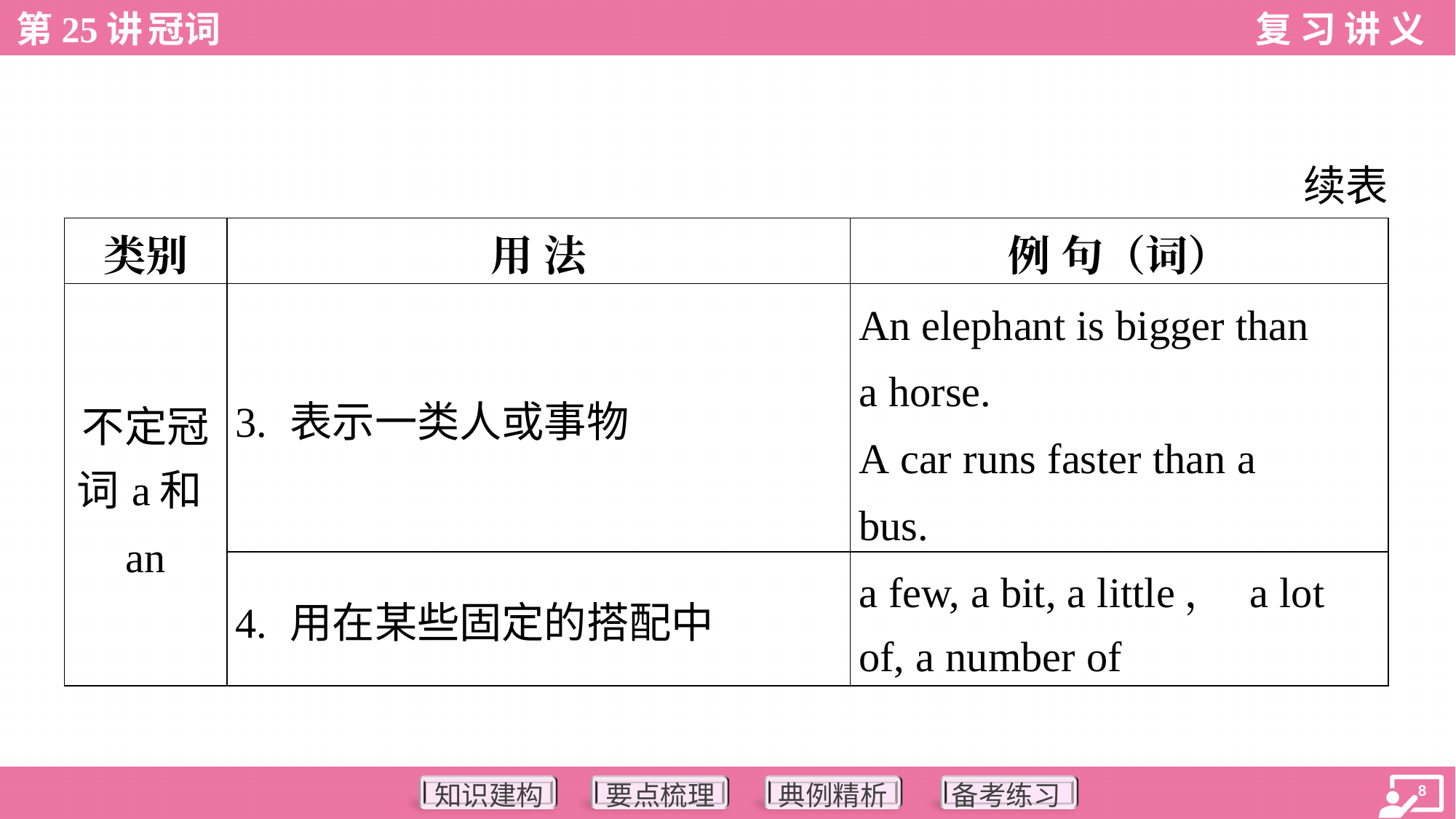

续表
| 类别 | 用 法 | 例 句（词） |
| --- | --- | --- |
| 不定冠 词a和an | 3. 表示一类人或事物 | An elephant is bigger than a horse. A car runs faster than a bus. |
|  | 4. 用在某些固定的搭配中 | a few, a bit, a little， a lot of, a number of |